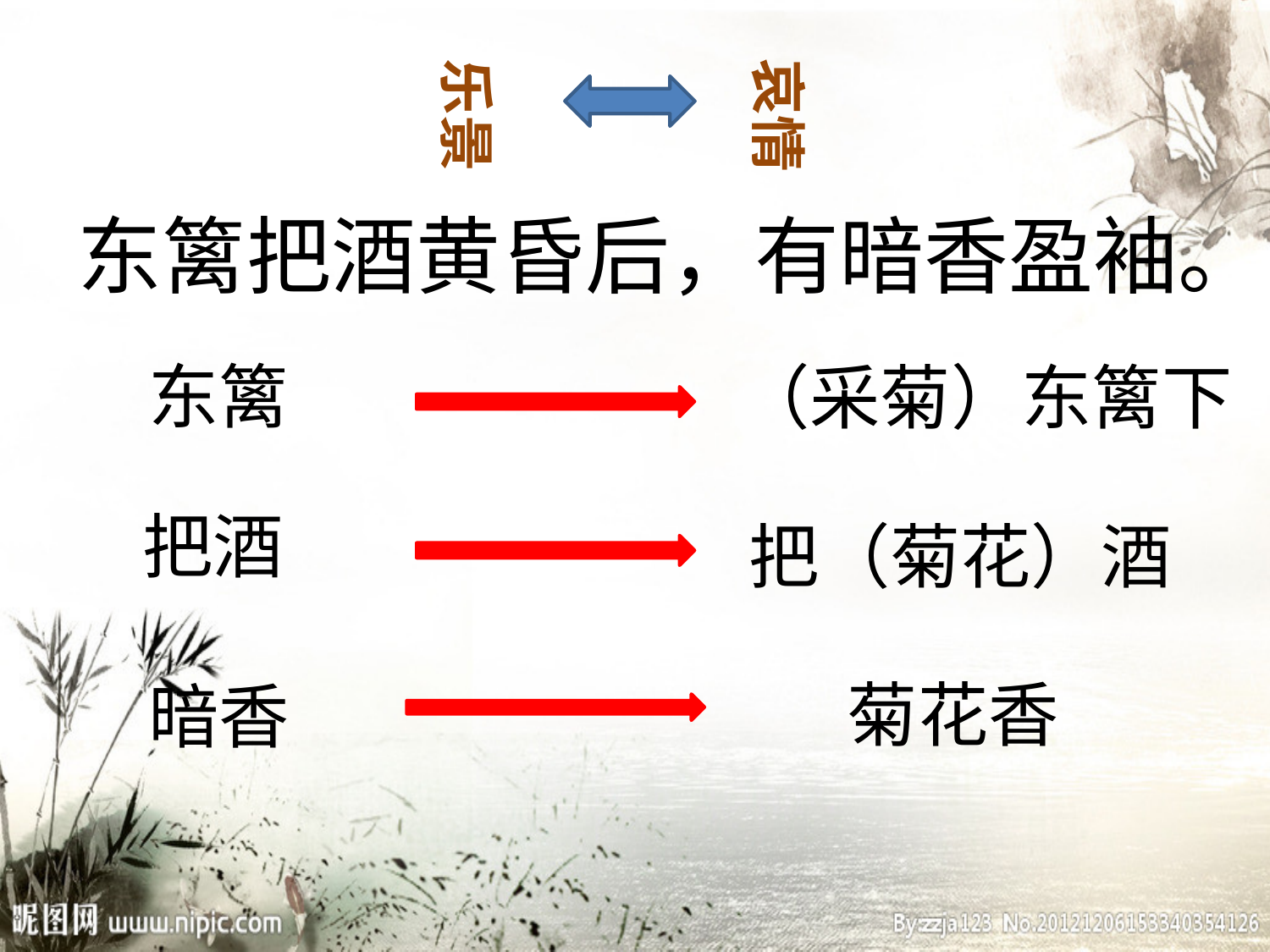

乐景
哀情

东篱把酒黄昏后，有暗香盈袖。
东篱
（采菊）东篱下

把酒
把（菊花）酒

菊花香
暗香